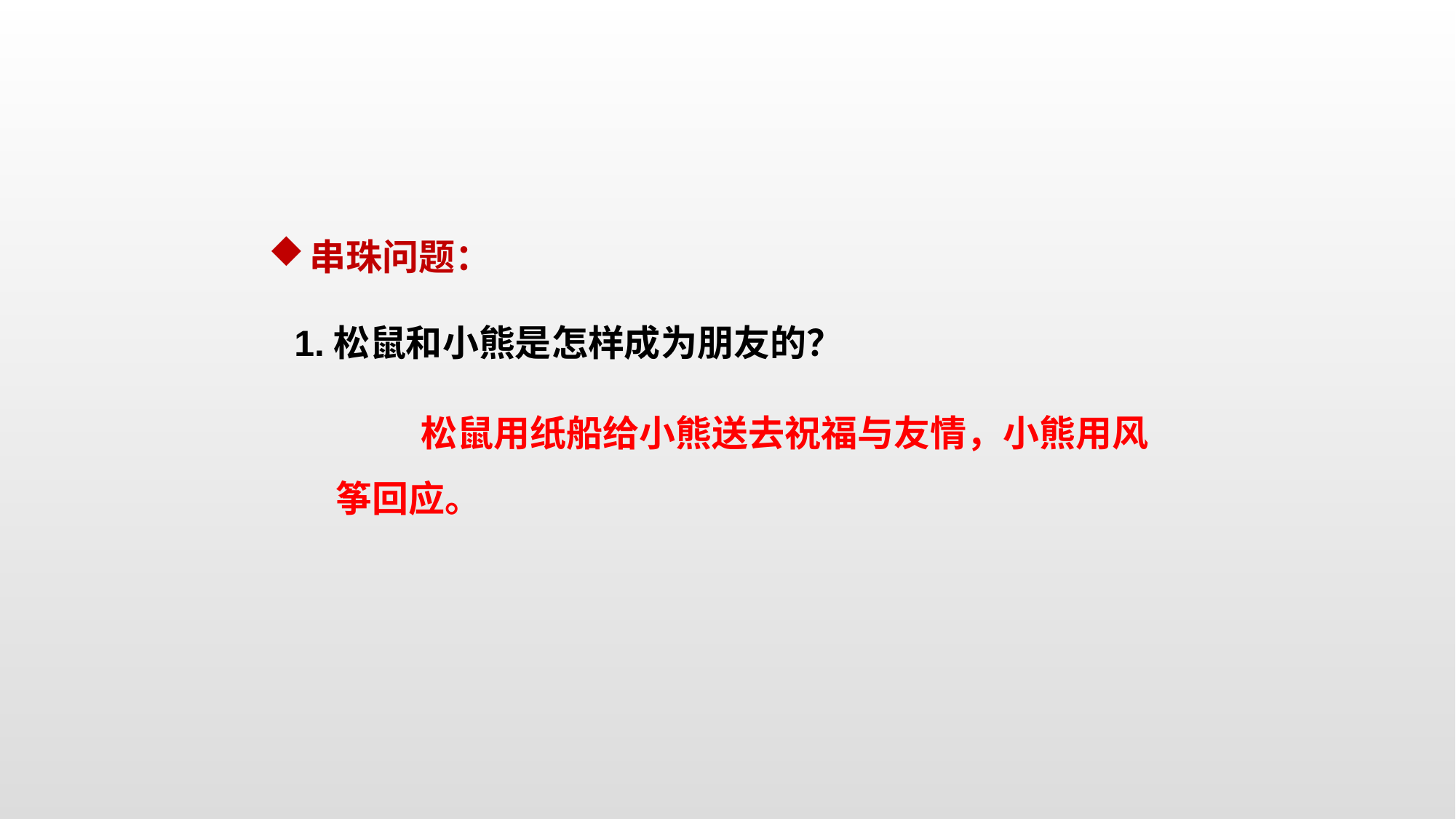

串珠问题：
1.松鼠和小熊是怎样成为朋友的？
松鼠用纸船给小熊送去祝福与友情，小熊用风筝回应。